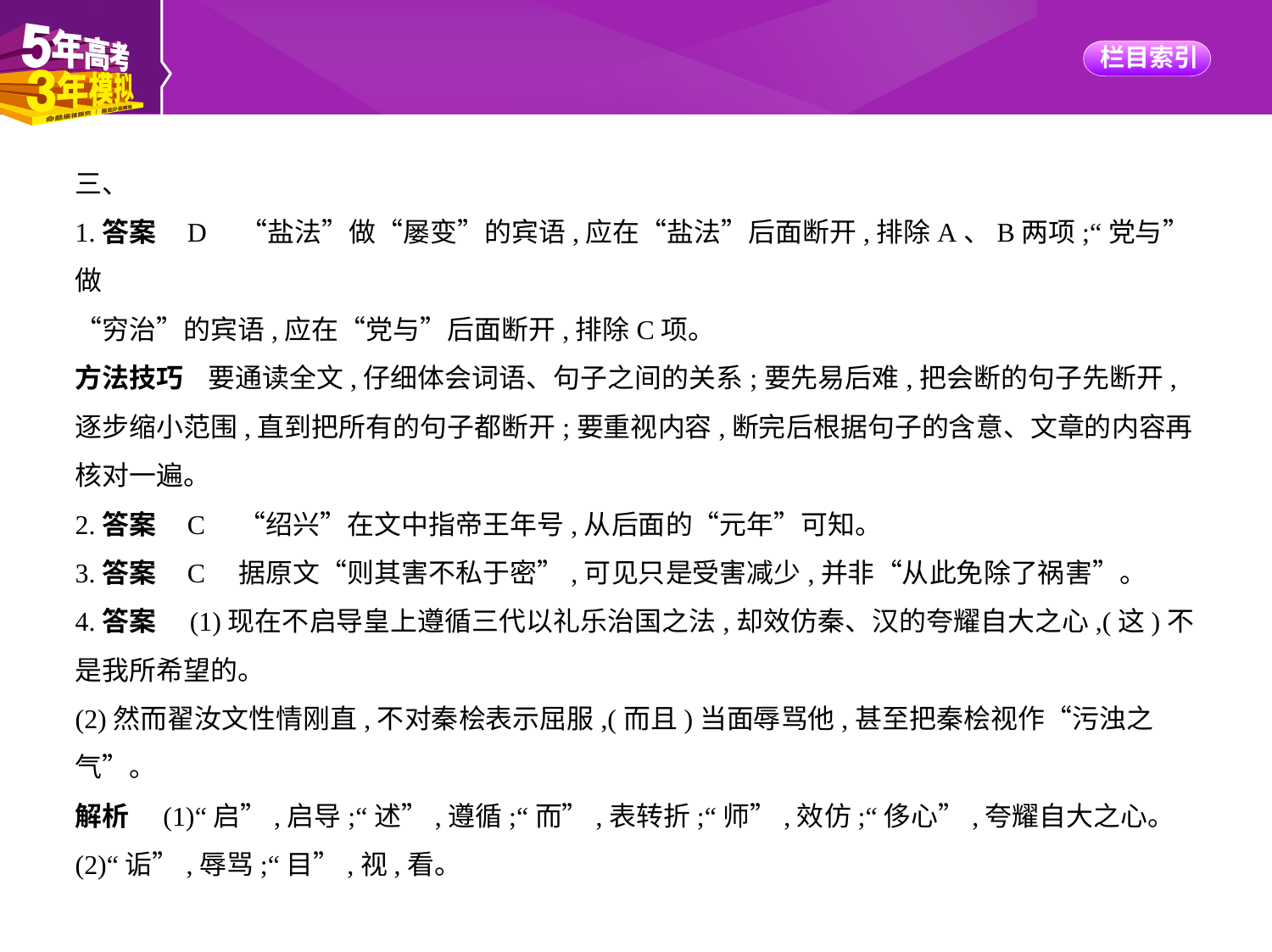

三、
1.答案    D　“盐法”做“屡变”的宾语,应在“盐法”后面断开,排除A、B两项;“党与”做
“穷治”的宾语,应在“党与”后面断开,排除C项。
方法技巧    要通读全文,仔细体会词语、句子之间的关系;要先易后难,把会断的句子先断开,
逐步缩小范围,直到把所有的句子都断开;要重视内容,断完后根据句子的含意、文章的内容再
核对一遍。
2.答案    C　“绍兴”在文中指帝王年号,从后面的“元年”可知。
3.答案    C　据原文“则其害不私于密”,可见只是受害减少,并非“从此免除了祸害”。
4.答案　(1)现在不启导皇上遵循三代以礼乐治国之法,却效仿秦、汉的夸耀自大之心,(这)不
是我所希望的。
(2)然而翟汝文性情刚直,不对秦桧表示屈服,(而且)当面辱骂他,甚至把秦桧视作“污浊之
气”。
解析　(1)“启”,启导;“述”,遵循;“而”,表转折;“师”,效仿;“侈心”,夸耀自大之心。
(2)“诟”,辱骂;“目”,视,看。